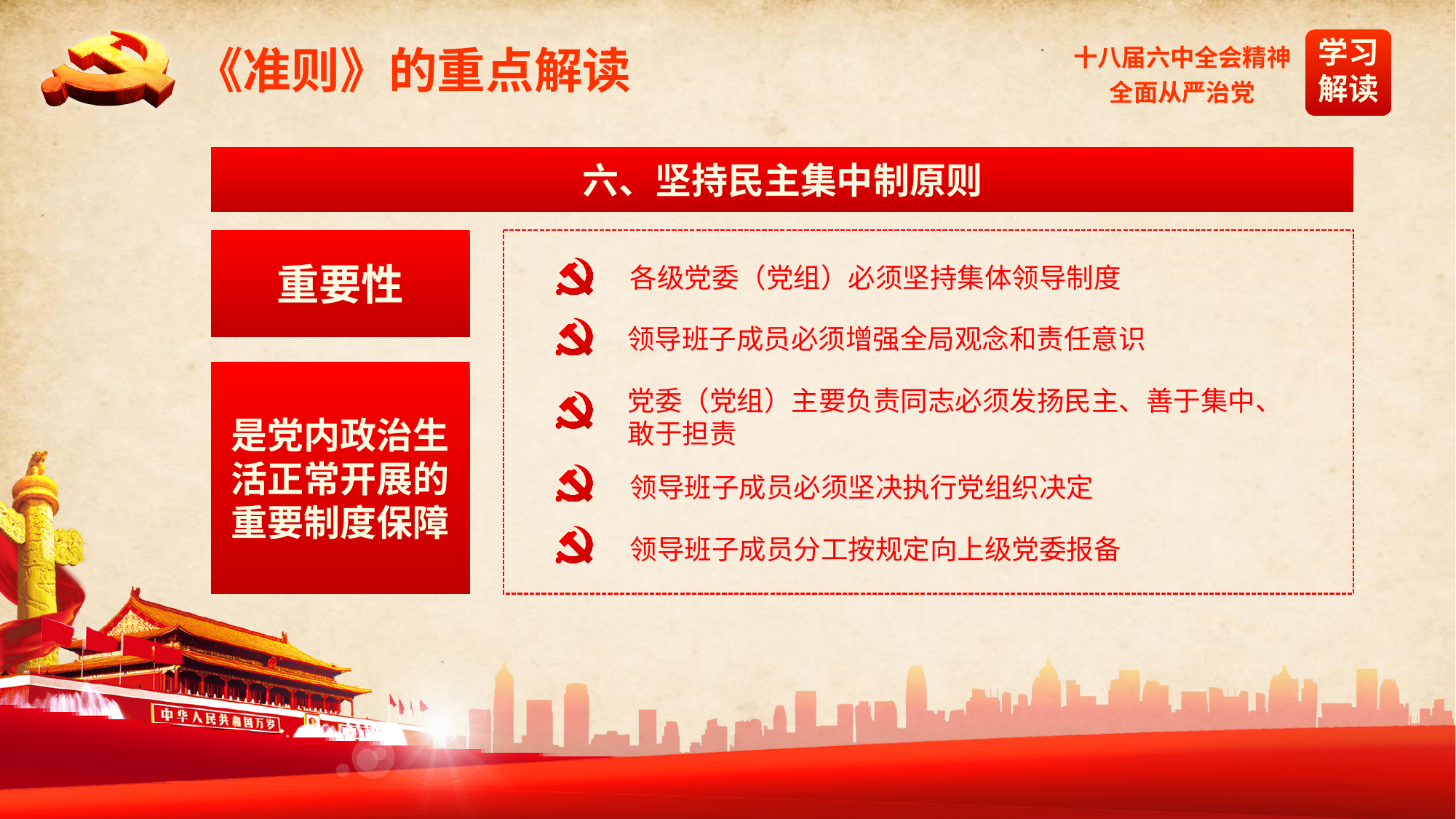

《准则》的重点解读
六、坚持民主集中制原则

重要性
各级党委（党组）必须坚持集体领导制度

领导班子成员必须增强全局观念和责任意识

是党内政治生活正常开展的重要制度保障
党委（党组）主要负责同志必须发扬民主、善于集中、敢于担责

领导班子成员必须坚决执行党组织决定

领导班子成员分工按规定向上级党委报备